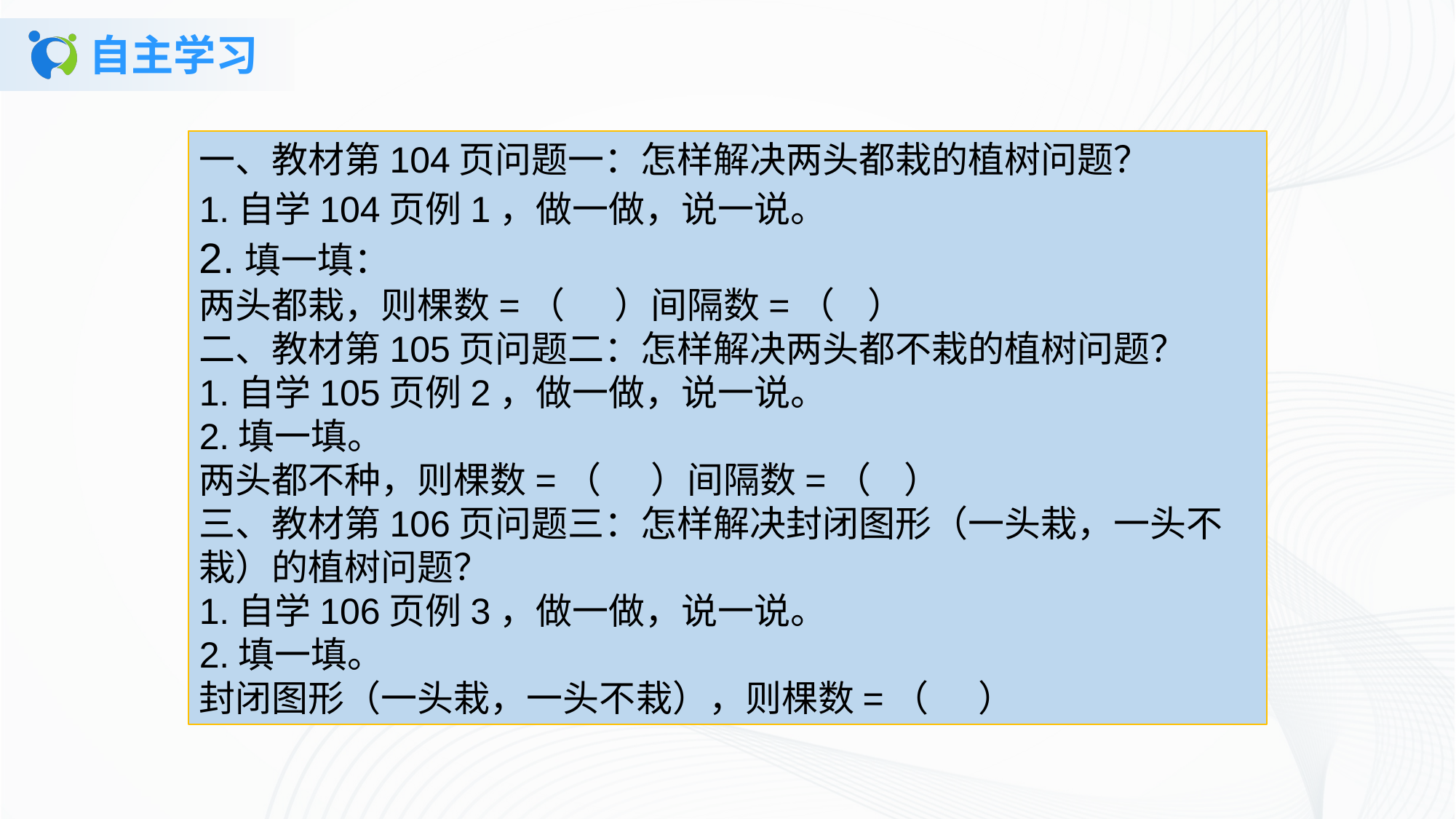

# 自主学习
一、教材第104页问题一：怎样解决两头都栽的植树问题？1.自学104页例1，做一做，说一说。   2.填一填：两头都栽，则棵数=（      ）间隔数=（    ）二、教材第105页问题二：怎样解决两头都不栽的植树问题？1.自学105页例2，做一做，说一说。2.填一填。两头都不种，则棵数=（      ）间隔数=（    ）三、教材第106页问题三：怎样解决封闭图形（一头栽，一头不栽）的植树问题？1.自学106页例3，做一做，说一说。2.填一填。封闭图形（一头栽，一头不栽），则棵数=（      ）